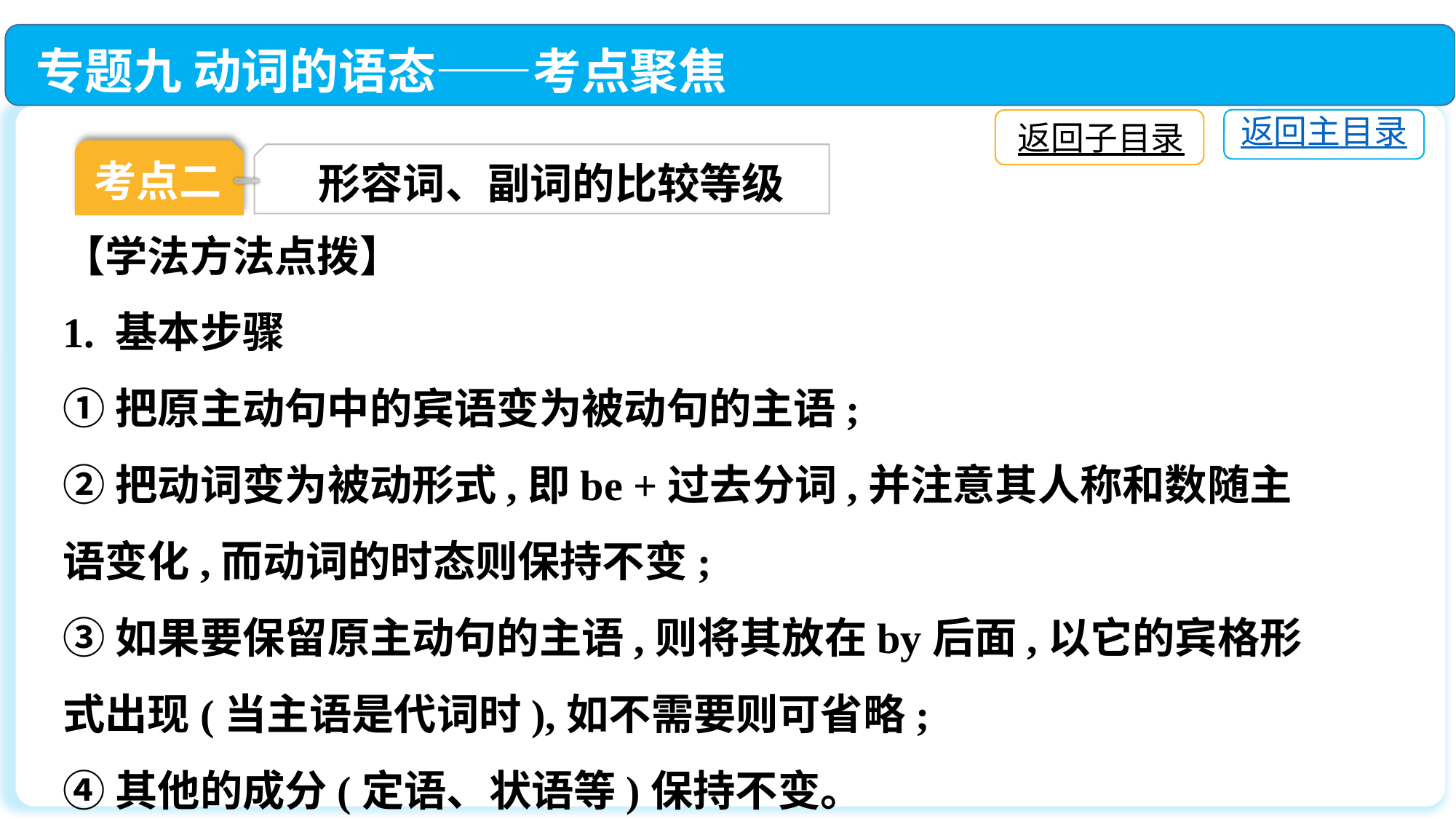

专题九 动词的语态——考点聚焦

返回主目录

返回子目录
考点二
形容词、副词的比较等级

【学法方法点拨】
1. 基本步骤
①把原主动句中的宾语变为被动句的主语;
②把动词变为被动形式,即be +过去分词,并注意其人称和数随主语变化,而动词的时态则保持不变;
③如果要保留原主动句的主语,则将其放在by后面,以它的宾格形式出现(当主语是代词时),如不需要则可省略;
④其他的成分(定语、状语等)保持不变。